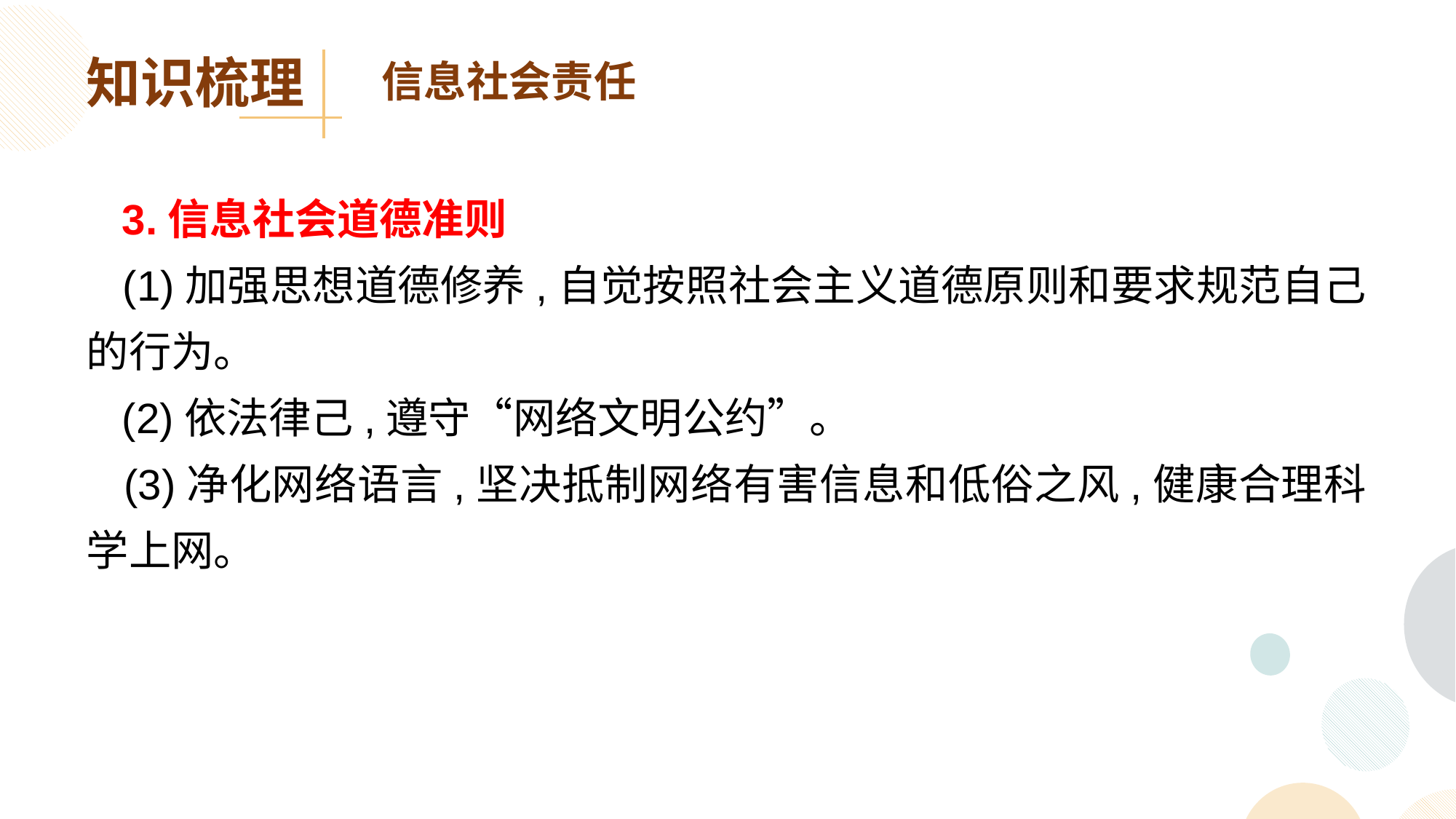

知识梳理
信息社会责任
   3.信息社会道德准则
   (1)加强思想道德修养,自觉按照社会主义道德原则和要求规范自己的行为。
   (2)依法律己,遵守“网络文明公约”。
   (3)净化网络语言,坚决抵制网络有害信息和低俗之风,健康合理科学上网。